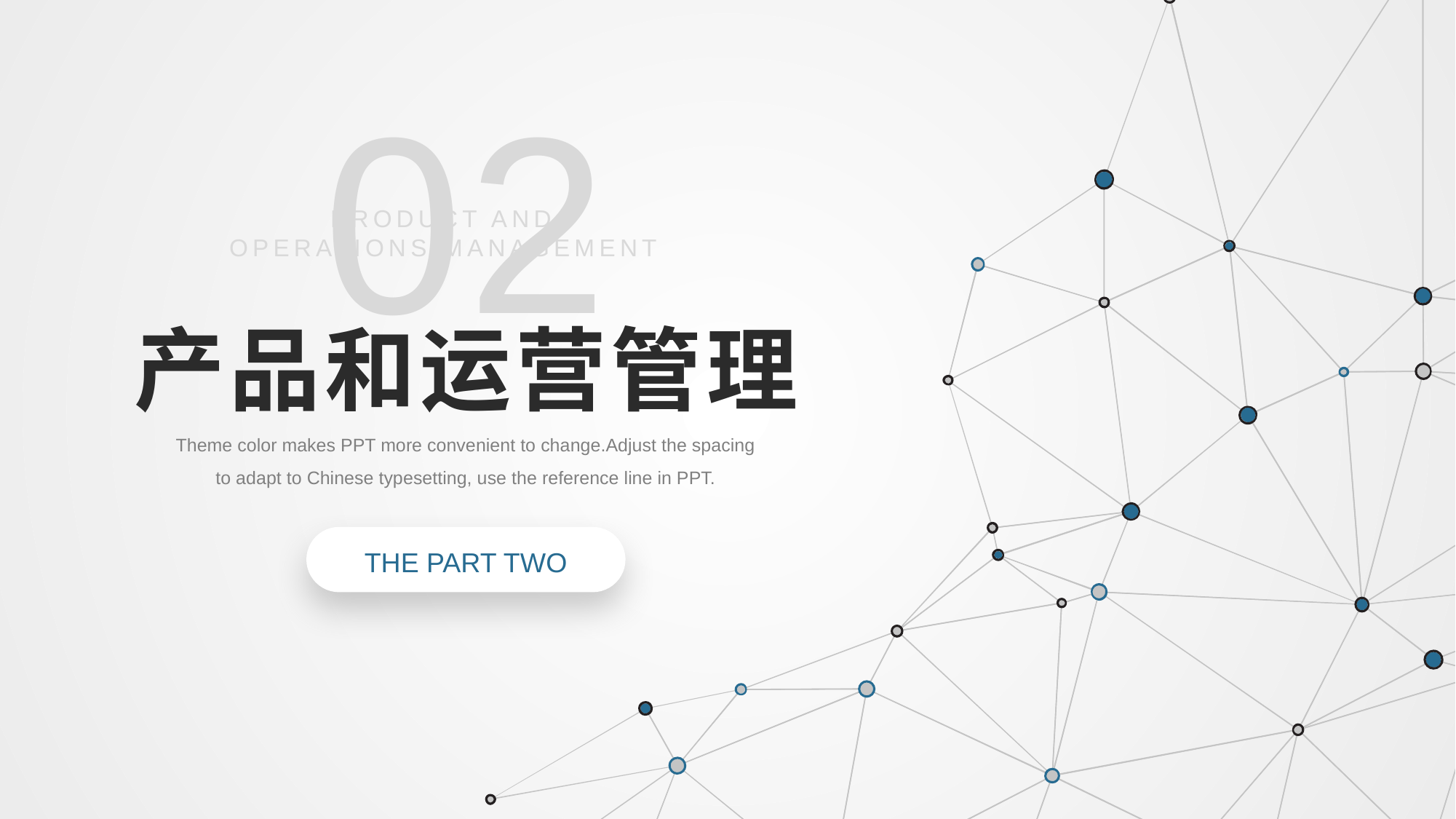

02
PRODUCT AND OPERATIONS MANAGEMENT
产品和运营管理
Theme color makes PPT more convenient to change.Adjust the spacing to adapt to Chinese typesetting, use the reference line in PPT.

THE PART TWO